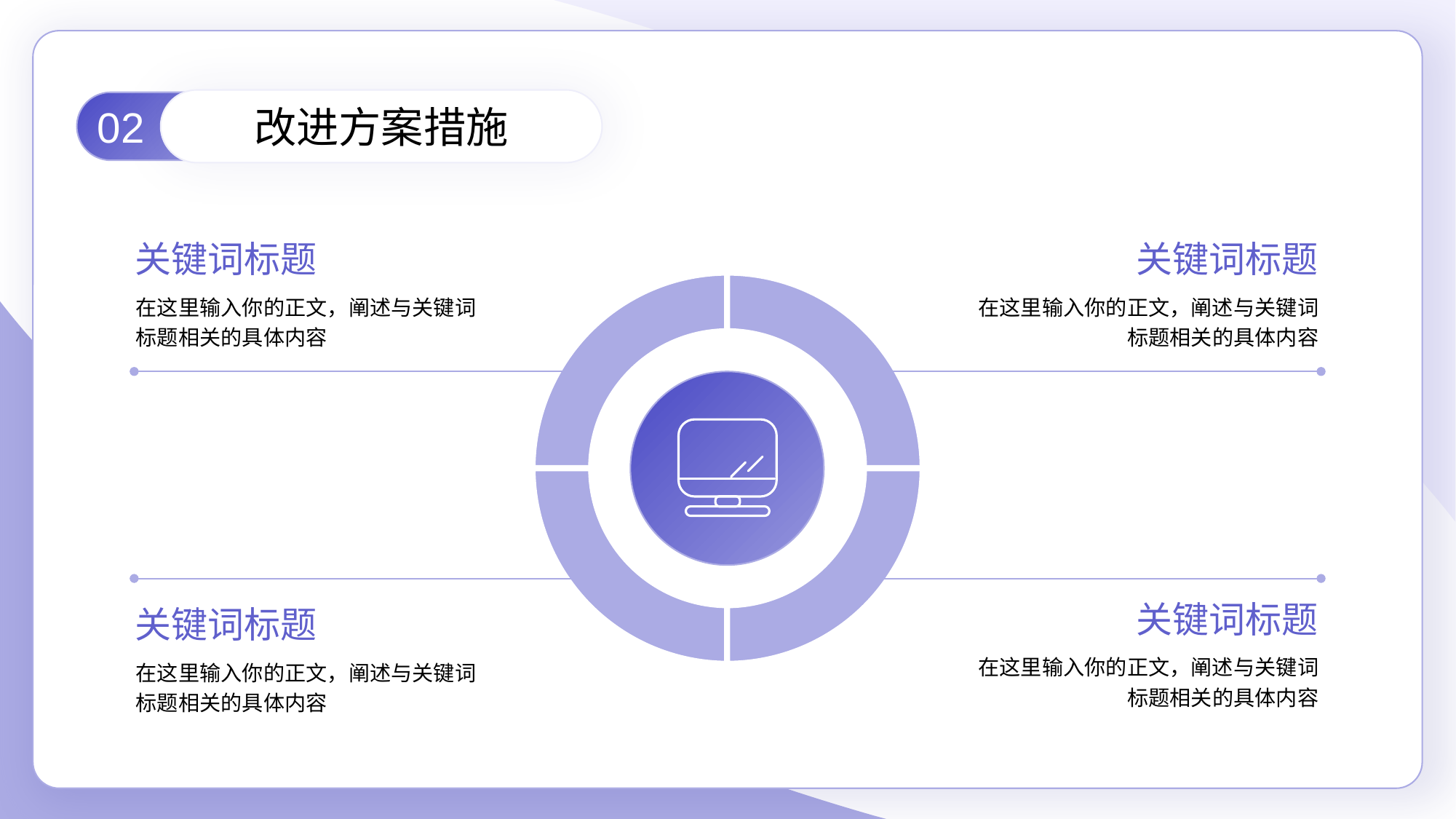

改进方案措施
02
关键词标题
在这里输入你的正文，阐述与关键词标题相关的具体内容
关键词标题
在这里输入你的正文，阐述与关键词标题相关的具体内容

关键词标题
在这里输入你的正文，阐述与关键词标题相关的具体内容
关键词标题
在这里输入你的正文，阐述与关键词标题相关的具体内容